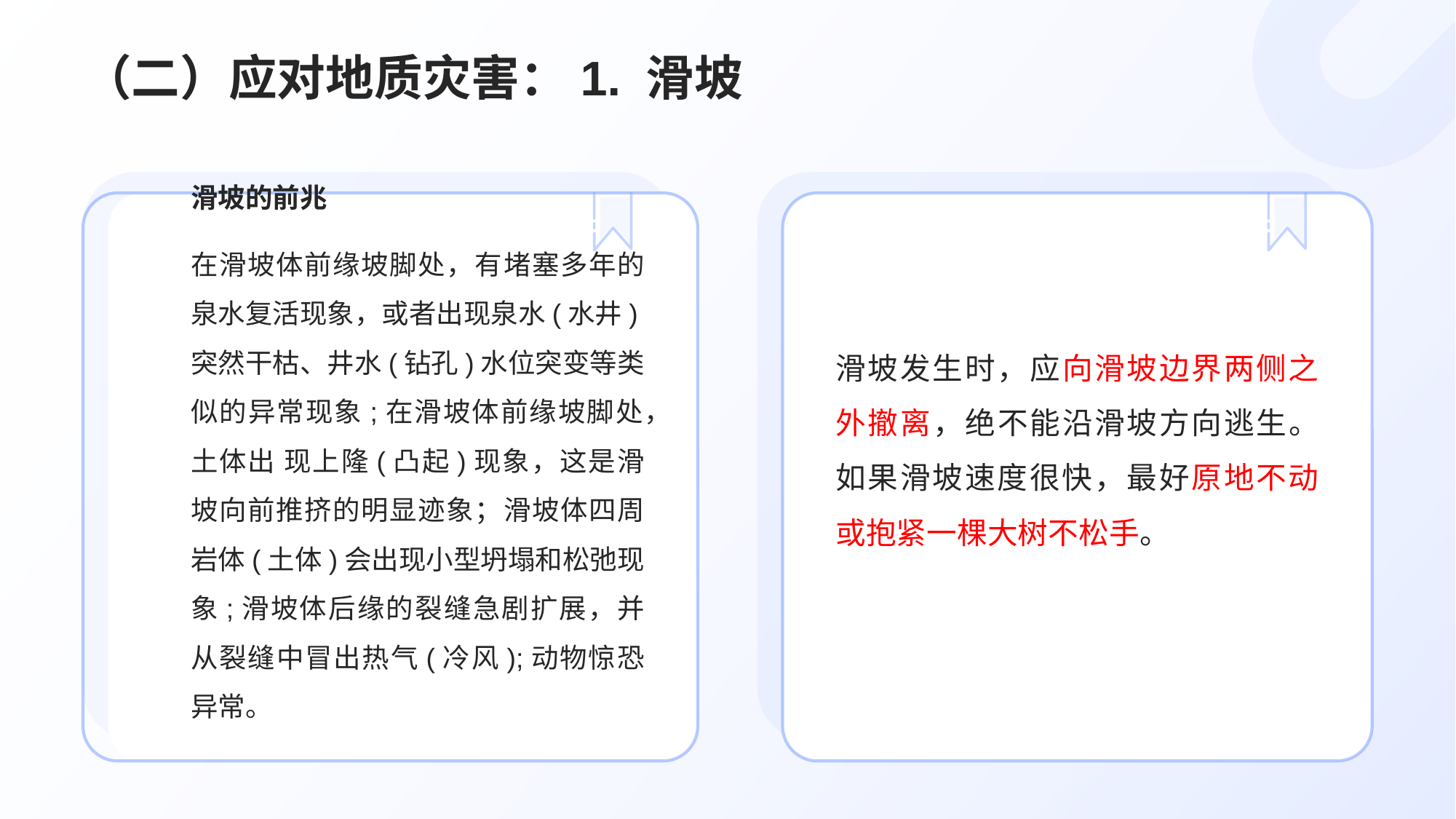

# （二）应对地质灾害：1. 滑坡

滑坡的前兆
在滑坡体前缘坡脚处，有堵塞多年的泉水复活现象，或者出现泉水(水井)突然干枯、井水(钻孔)水位突变等类似的异常现象;在滑坡体前缘坡脚处，土体出 现上隆(凸起)现象，这是滑坡向前推挤的明显迹象；滑坡体四周岩体(土体)会出现小型坍塌和松弛现象;滑坡体后缘的裂缝急剧扩展，并从裂缝中冒出热气(冷风);动物惊恐异常。

滑坡发生时，应向滑坡边界两侧之外撤离，绝不能沿滑坡方向逃生。如果滑坡速度很快，最好原地不动或抱紧一棵大树不松手。